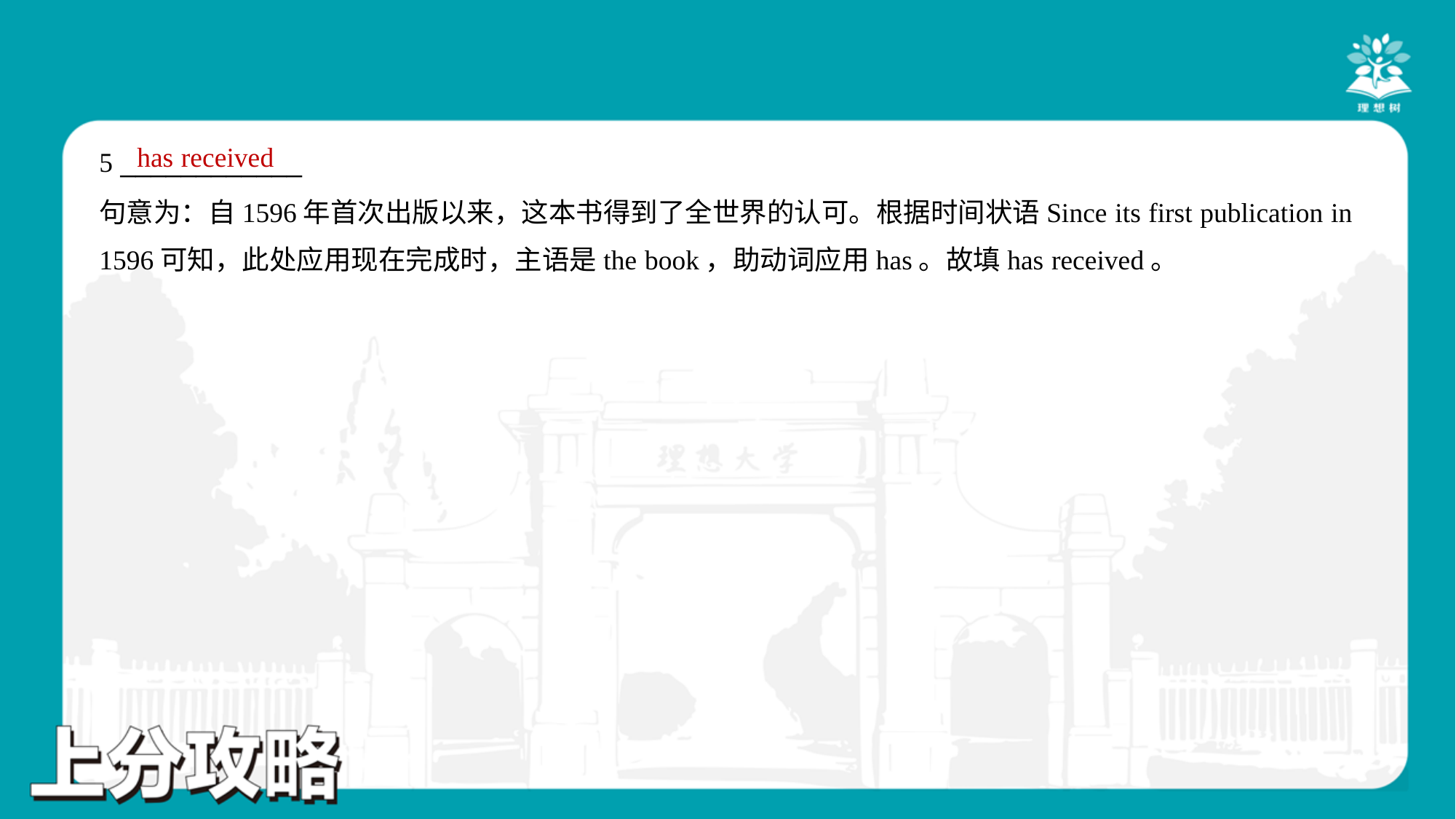

has received
5 ____________
句意为：自1596年首次出版以来，这本书得到了全世界的认可。根据时间状语Since its first publication in
1596可知，此处应用现在完成时，主语是the book，助动词应用has。故填has received。